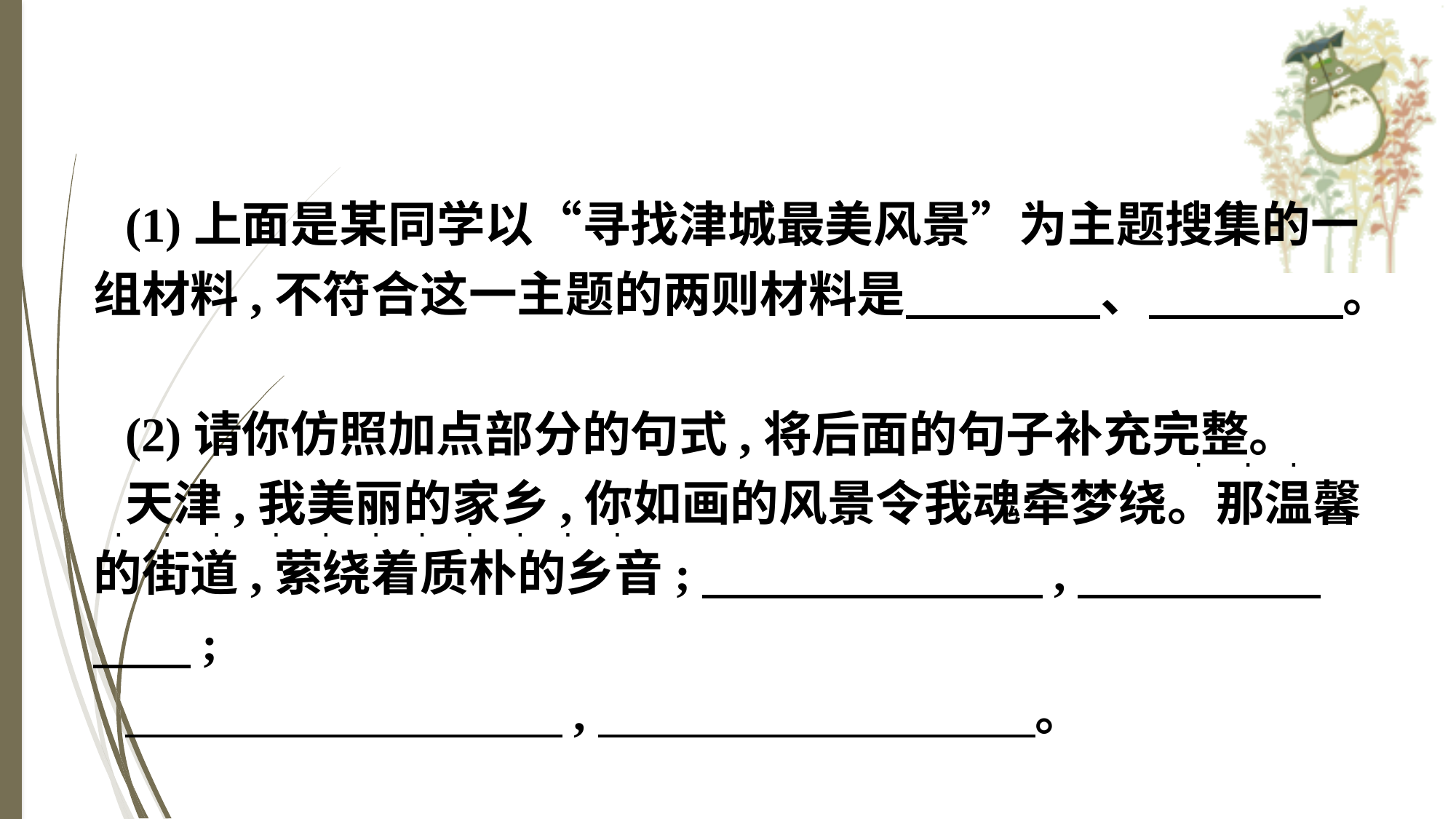

(1)上面是某同学以“寻找津城最美风景”为主题搜集的一组材料,不符合这一主题的两则材料是　　　　、　　　　。
(2)请你仿照加点部分的句式,将后面的句子补充完整。
天津,我美丽的家乡,你如画的风景令我魂牵梦绕。那温馨的街道,萦绕着质朴的乡音;　　　　　　　,　　　　　　　;
　　　　　　　　　,　　　　　　　　　。
·
·
·
·
·
·
·
·
·
·
·
·
·
·